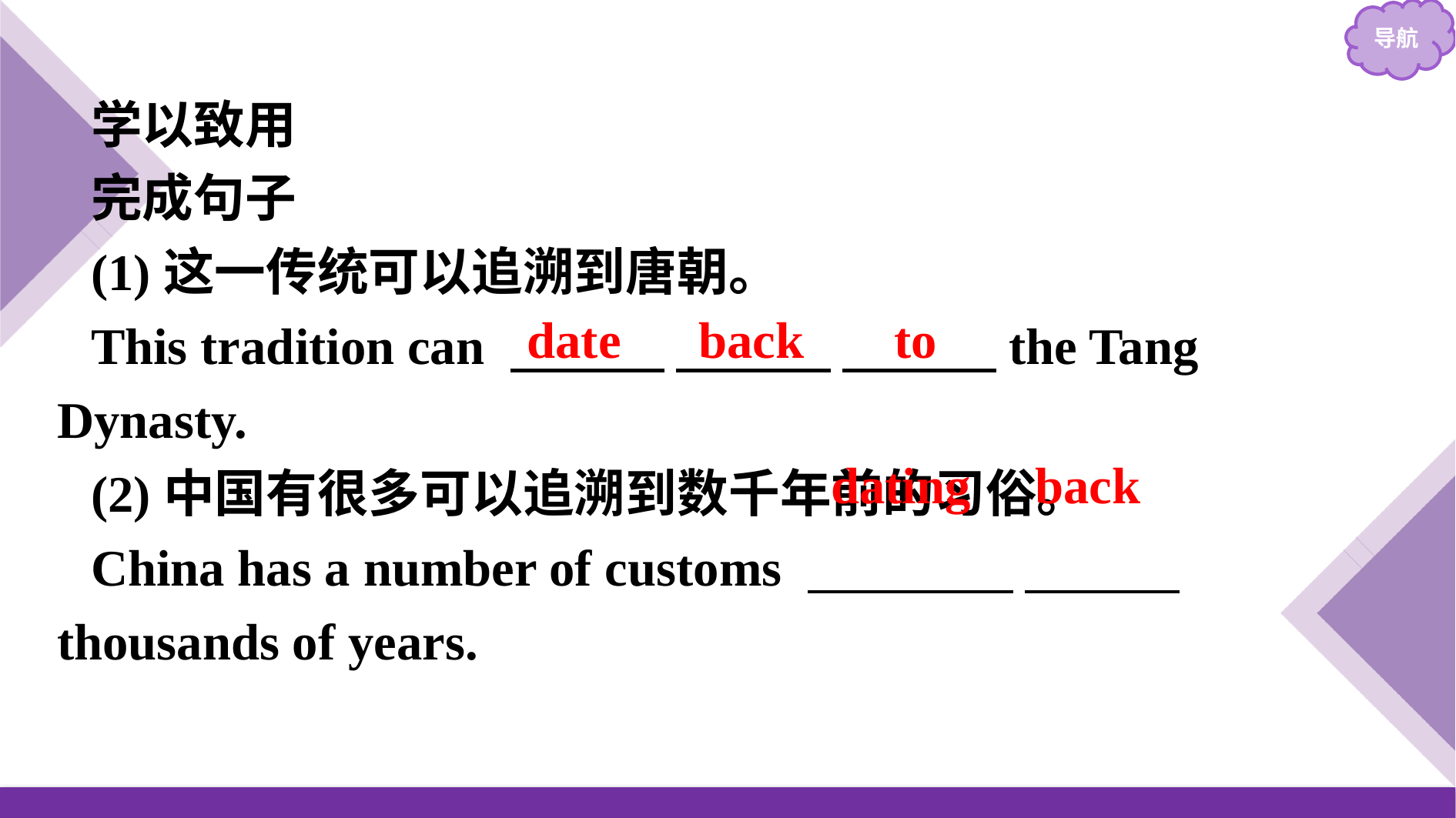

学以致用
完成句子
(1)这一传统可以追溯到唐朝。
This tradition can 　　　 　　　 　　　the Tang Dynasty.
(2)中国有很多可以追溯到数千年前的习俗。
China has a number of customs 　　　　 　　　thousands of years.
date      back       to
dating     back